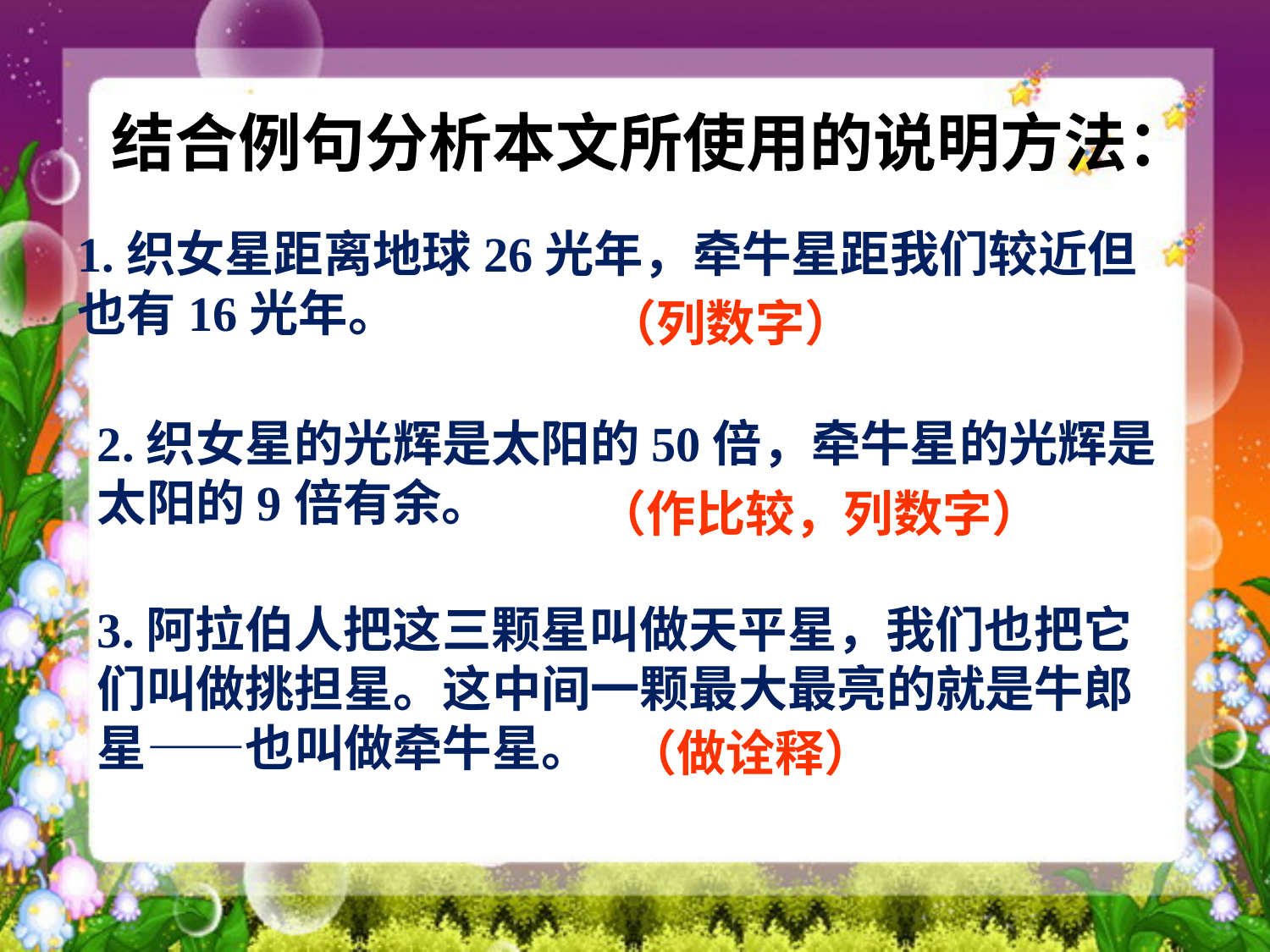

结合例句分析本文所使用的说明方法：
1.织女星距离地球26光年，牵牛星距我们较近但也有16光年。
（列数字）
2.织女星的光辉是太阳的50倍，牵牛星的光辉是太阳的9倍有余。
（作比较，列数字）
3.阿拉伯人把这三颗星叫做天平星，我们也把它们叫做挑担星。这中间一颗最大最亮的就是牛郎星——也叫做牵牛星。
（做诠释）